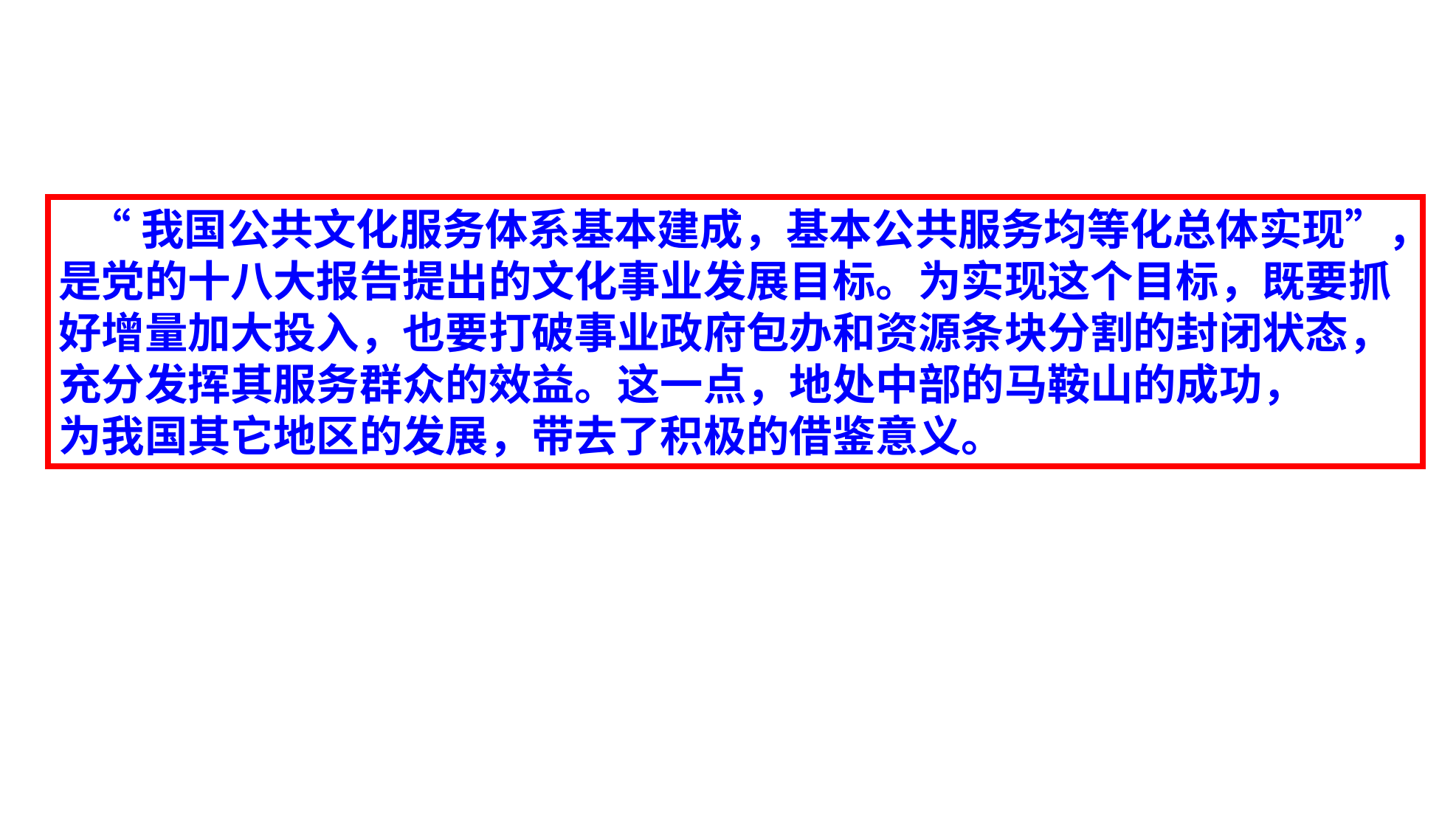

“我国公共文化服务体系基本建成，基本公共服务均等化总体实现”，是党的十八大报告提出的文化事业发展目标。为实现这个目标，既要抓好增量加大投入，也要打破事业政府包办和资源条块分割的封闭状态，充分发挥其服务群众的效益。这一点，地处中部的马鞍山的成功，
为我国其它地区的发展，带去了积极的借鉴意义。